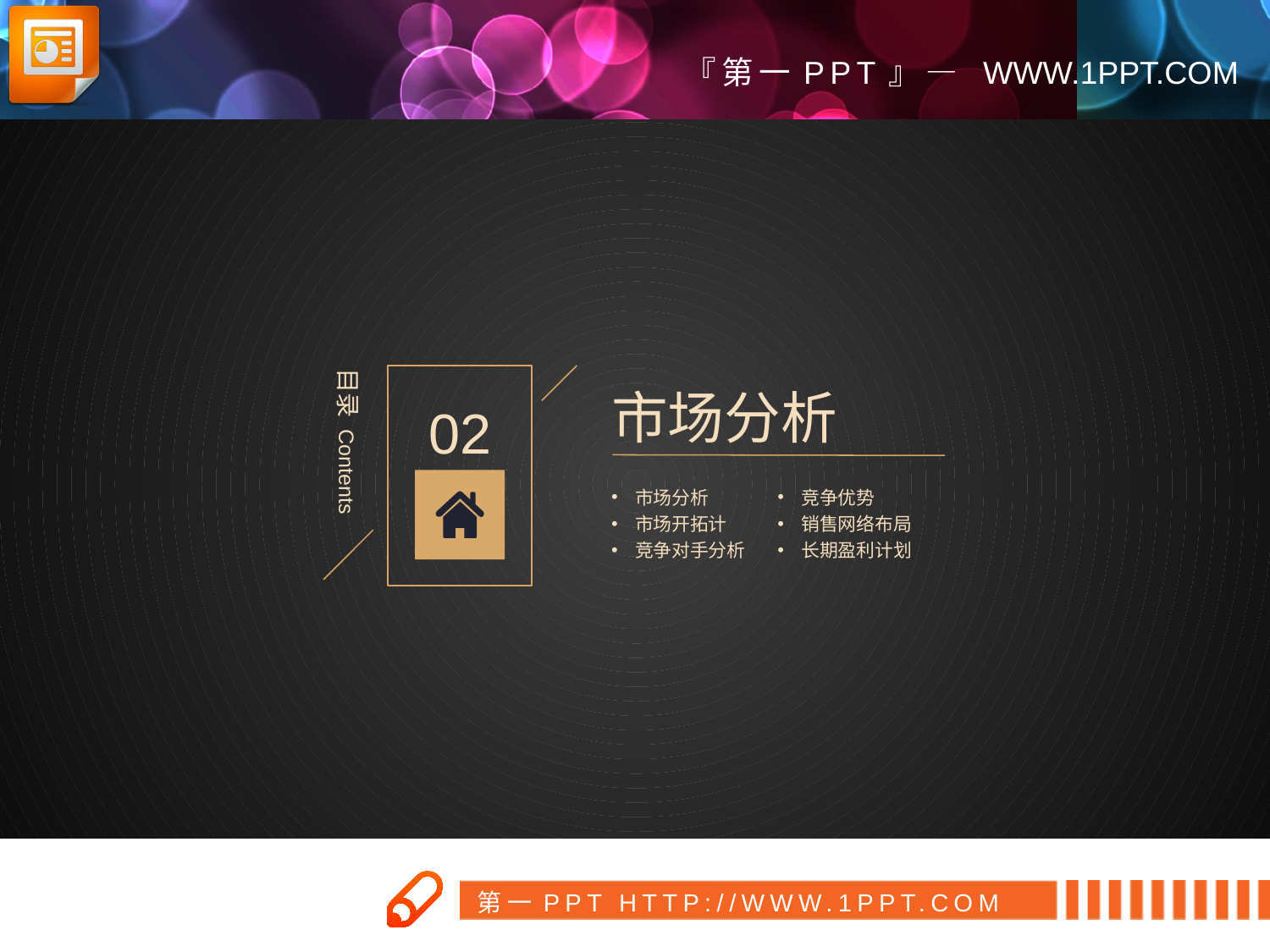

市场分析
02
目录 Contents

市场分析
市场开拓计
竞争对手分析
竞争优势
销售网络布局
长期盈利计划